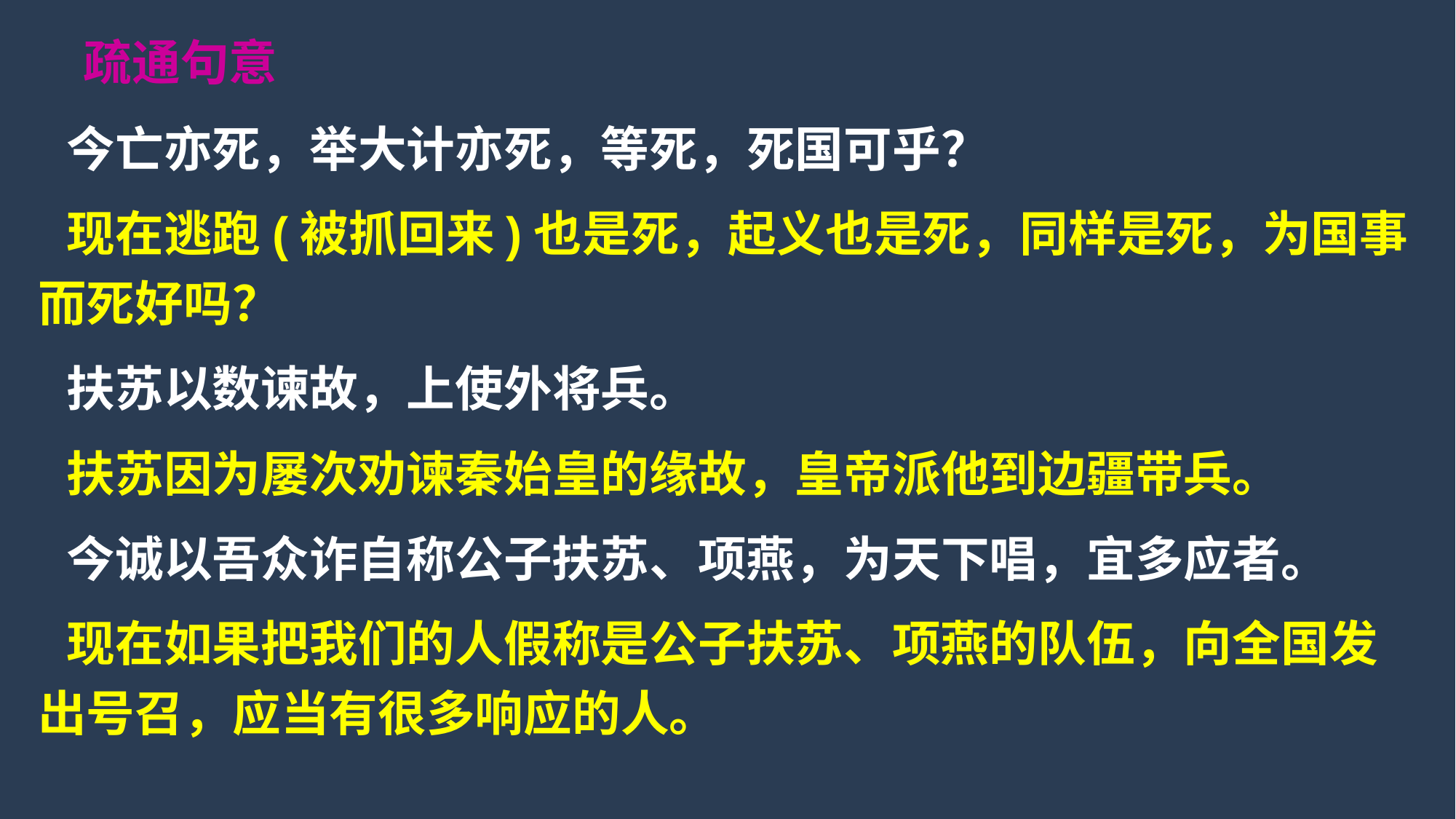

疏通句意
    今亡亦死，举大计亦死，等死，死国可乎？
    现在逃跑(被抓回来)也是死，起义也是死，同样是死，为国事而死好吗？
    扶苏以数谏故，上使外将兵。
    扶苏因为屡次劝谏秦始皇的缘故，皇帝派他到边疆带兵。
    今诚以吾众诈自称公子扶苏、项燕，为天下唱，宜多应者。
    现在如果把我们的人假称是公子扶苏、项燕的队伍，向全国发出号召，应当有很多响应的人。